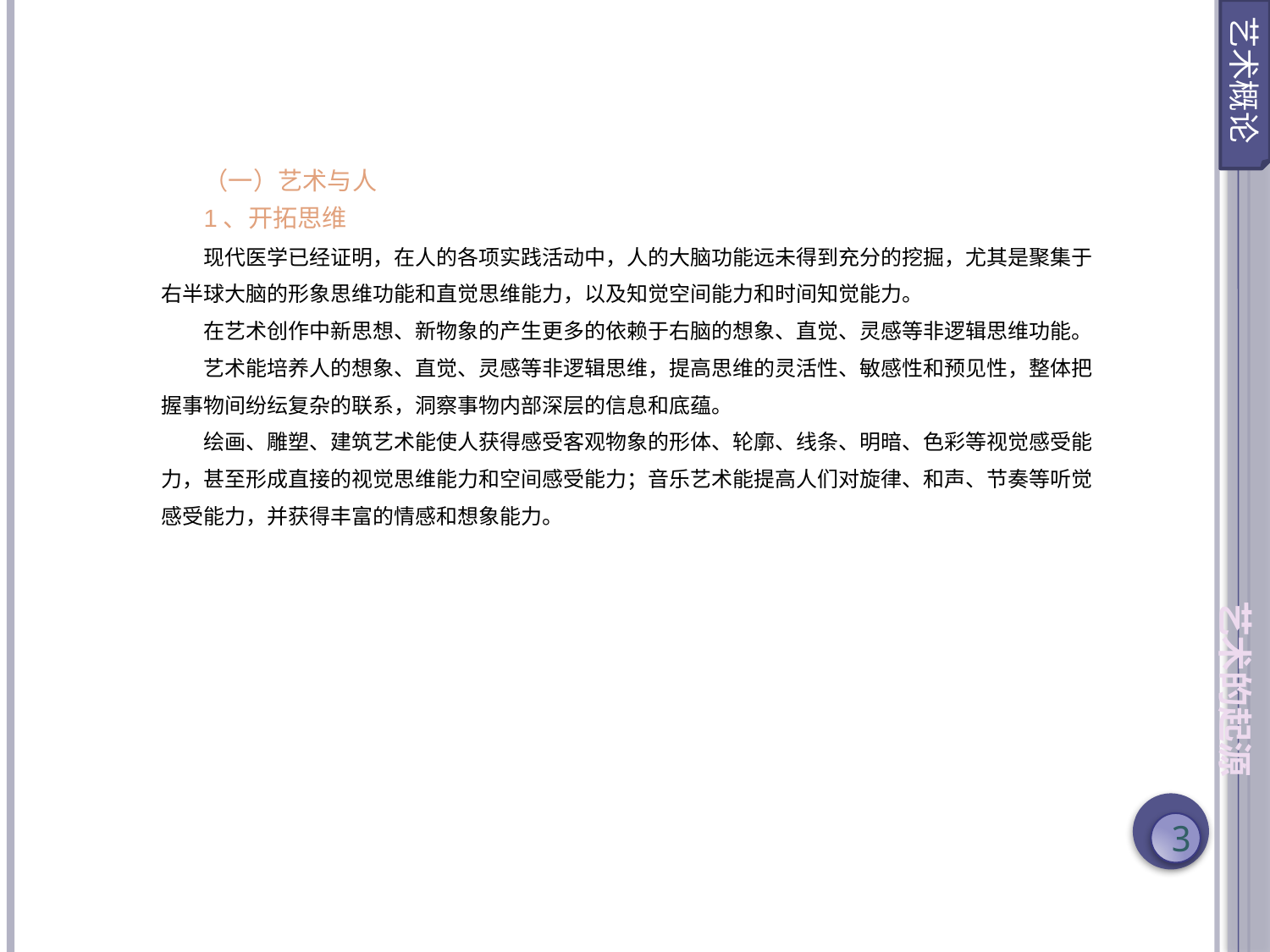

艺术概论
（一）艺术与人
1、开拓思维
现代医学已经证明，在人的各项实践活动中，人的大脑功能远未得到充分的挖掘，尤其是聚集于右半球大脑的形象思维功能和直觉思维能力，以及知觉空间能力和时间知觉能力。
在艺术创作中新思想、新物象的产生更多的依赖于右脑的想象、直觉、灵感等非逻辑思维功能。
艺术能培养人的想象、直觉、灵感等非逻辑思维，提高思维的灵活性、敏感性和预见性，整体把握事物间纷纭复杂的联系，洞察事物内部深层的信息和底蕴。
绘画、雕塑、建筑艺术能使人获得感受客观物象的形体、轮廓、线条、明暗、色彩等视觉感受能力，甚至形成直接的视觉思维能力和空间感受能力；音乐艺术能提高人们对旋律、和声、节奏等听觉感受能力，并获得丰富的情感和想象能力。
艺术的起源
3